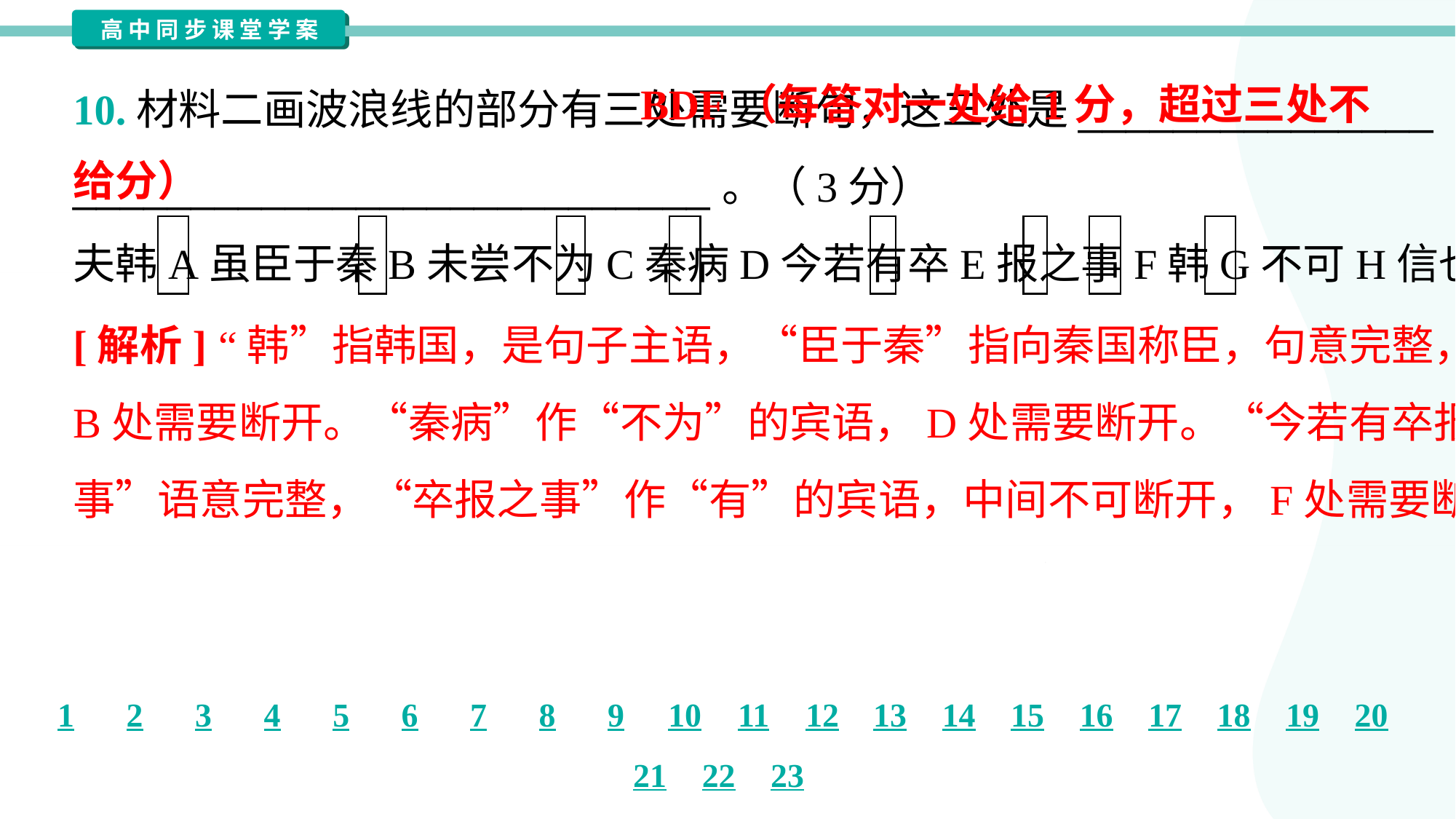

BDF（每答对一处给1分，超过三处不给分）
10.材料二画波浪线的部分有三处需要断句，这三处是_______________
___________________________。（3分）
夫韩A虽臣于秦B未尝不为C秦病D今若有卒E报之事F韩G不可H信也。

[解析] “韩”指韩国，是句子主语，“臣于秦”指向秦国称臣，句意完整，
B处需要断开。“秦病”作“不为”的宾语，D处需要断开。“今若有卒报之
事”语意完整，“卒报之事”作“有”的宾语，中间不可断开，F处需要断开。